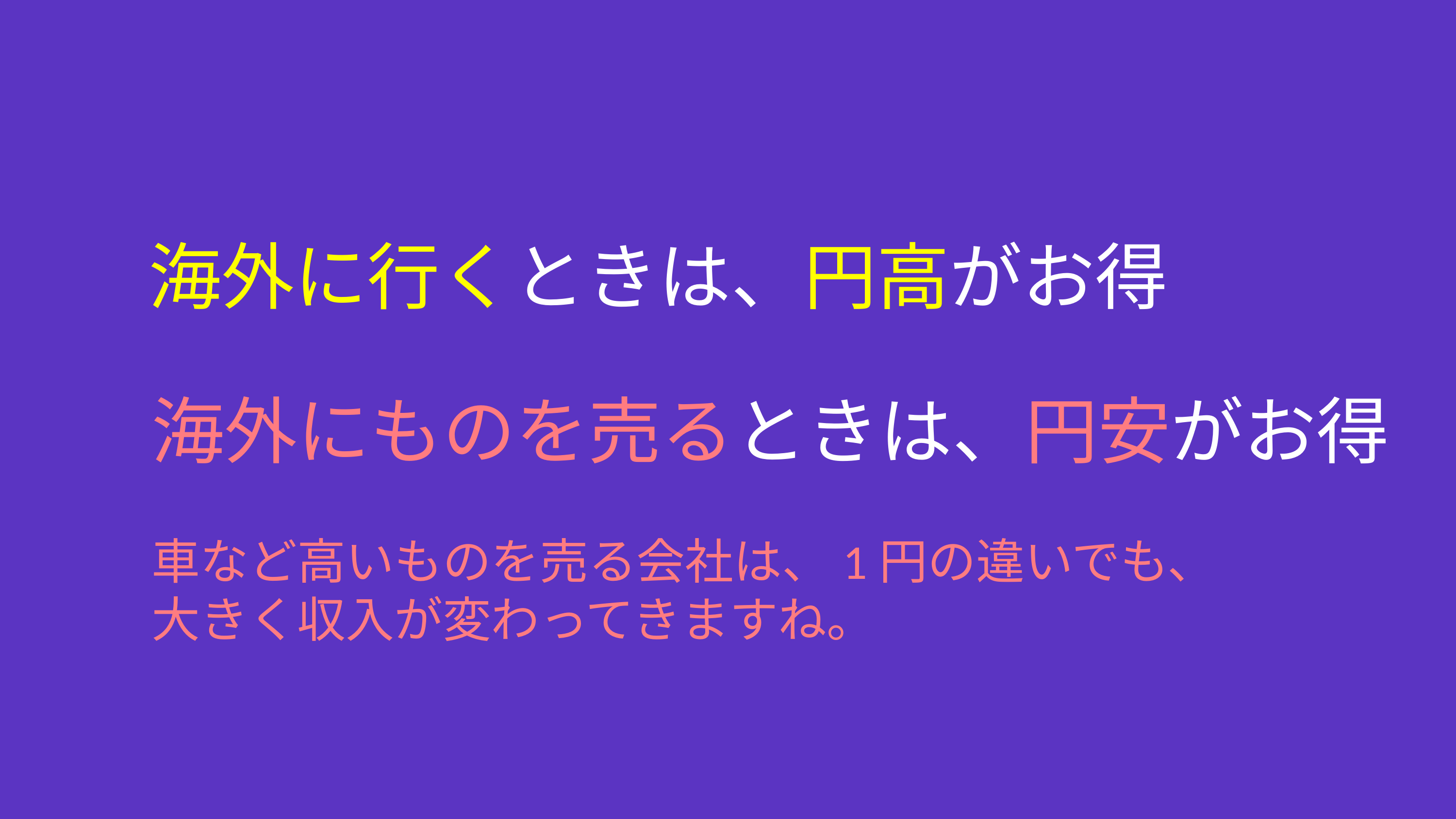

海外に行くときは、円高がお得
海外にものを売るときは、円安がお得

車など高いものを売る会社は、1円の違いでも、
大きく収入が変わってきますね。